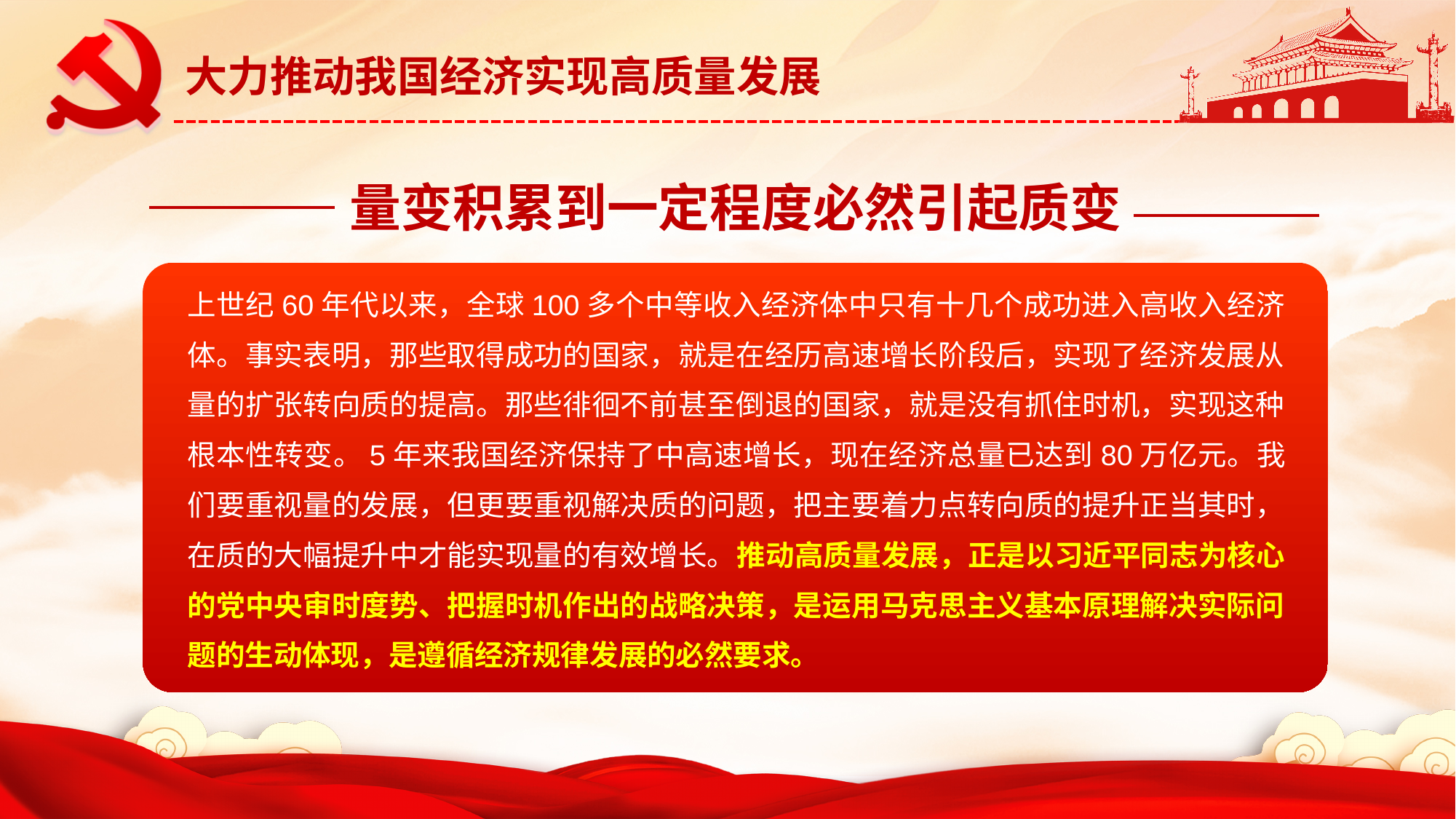

量变积累到一定程度必然引起质变

上世纪60年代以来，全球100多个中等收入经济体中只有十几个成功进入高收入经济体。事实表明，那些取得成功的国家，就是在经历高速增长阶段后，实现了经济发展从量的扩张转向质的提高。那些徘徊不前甚至倒退的国家，就是没有抓住时机，实现这种根本性转变。5年来我国经济保持了中高速增长，现在经济总量已达到80万亿元。我们要重视量的发展，但更要重视解决质的问题，把主要着力点转向质的提升正当其时，在质的大幅提升中才能实现量的有效增长。推动高质量发展，正是以习近平同志为核心的党中央审时度势、把握时机作出的战略决策，是运用马克思主义基本原理解决实际问题的生动体现，是遵循经济规律发展的必然要求。